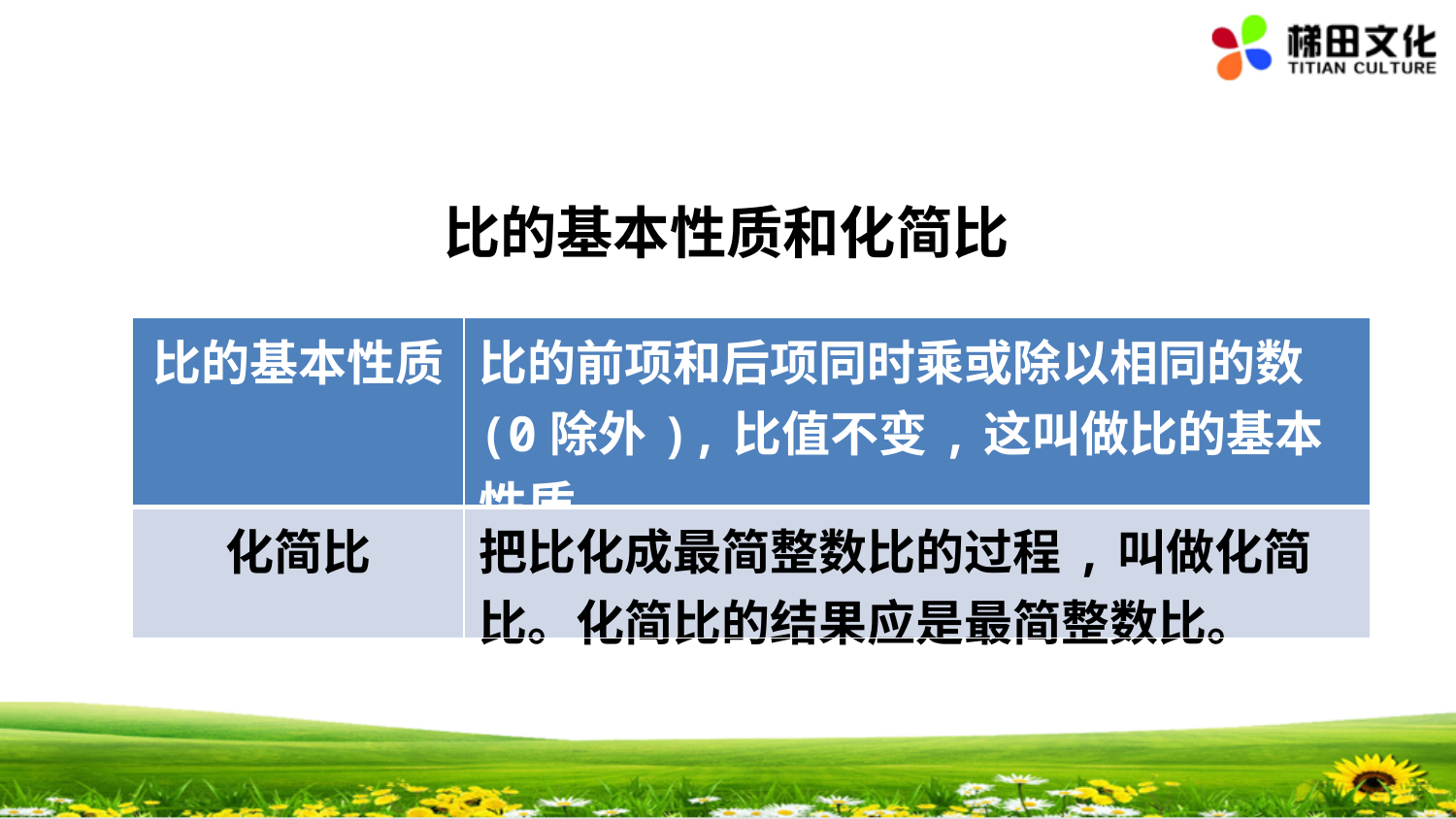

比的基本性质和化简比
| 比的基本性质 | 比的前项和后项同时乘或除以相同的数(0除外),比值不变,这叫做比的基本性质。 |
| --- | --- |
| 化简比 | 把比化成最简整数比的过程,叫做化简比。化简比的结果应是最简整数比。 |